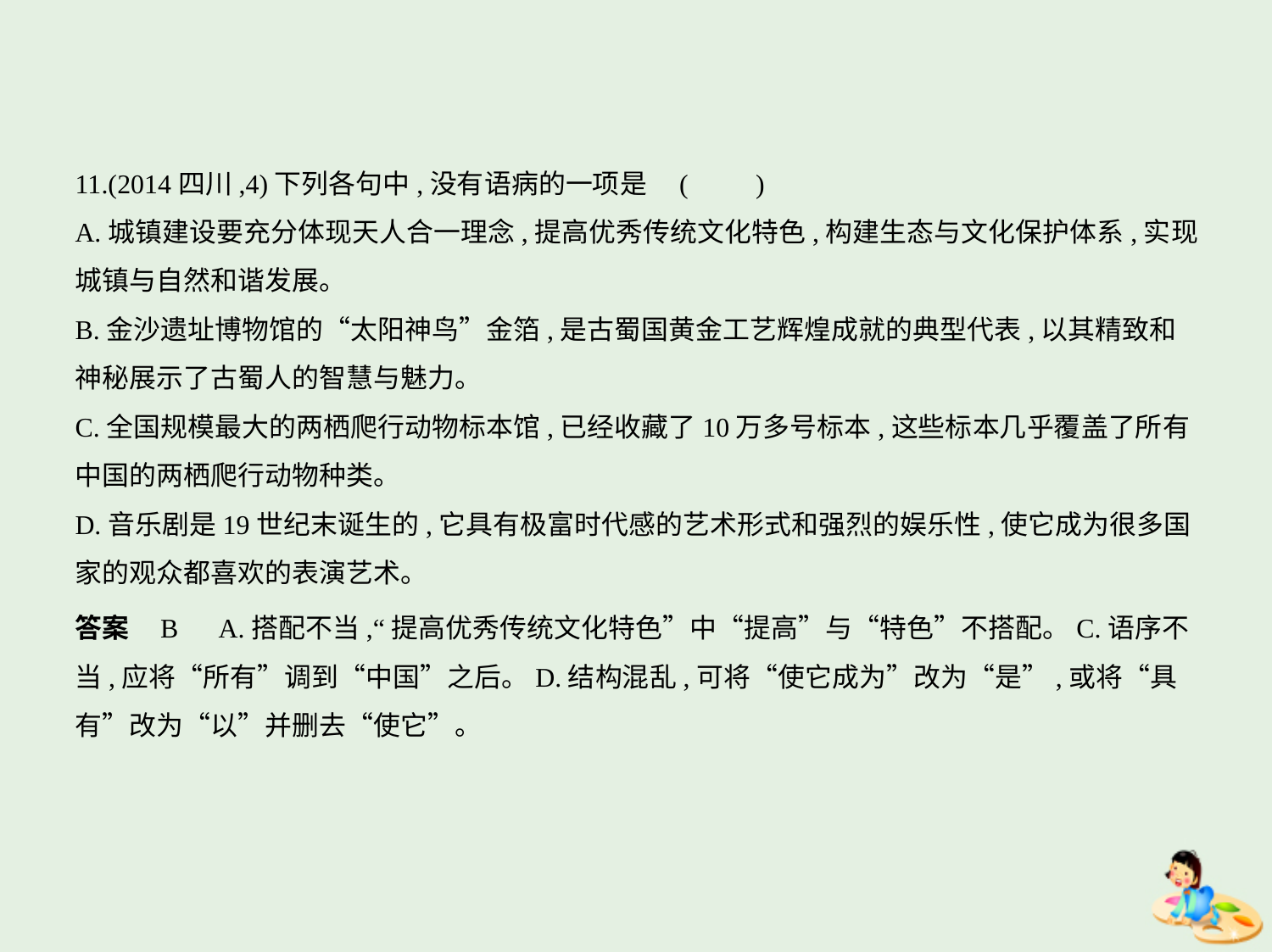

11.(2014四川,4)下列各句中,没有语病的一项是 (　　)
A.城镇建设要充分体现天人合一理念,提高优秀传统文化特色,构建生态与文化保护体系,实现
城镇与自然和谐发展。
B.金沙遗址博物馆的“太阳神鸟”金箔,是古蜀国黄金工艺辉煌成就的典型代表,以其精致和
神秘展示了古蜀人的智慧与魅力。
C.全国规模最大的两栖爬行动物标本馆,已经收藏了10万多号标本,这些标本几乎覆盖了所有
中国的两栖爬行动物种类。
D.音乐剧是19世纪末诞生的,它具有极富时代感的艺术形式和强烈的娱乐性,使它成为很多国
家的观众都喜欢的表演艺术。
答案    B　A.搭配不当,“提高优秀传统文化特色”中“提高”与“特色”不搭配。C.语序不
当,应将“所有”调到“中国”之后。D.结构混乱,可将“使它成为”改为“是”,或将“具
有”改为“以”并删去“使它”。